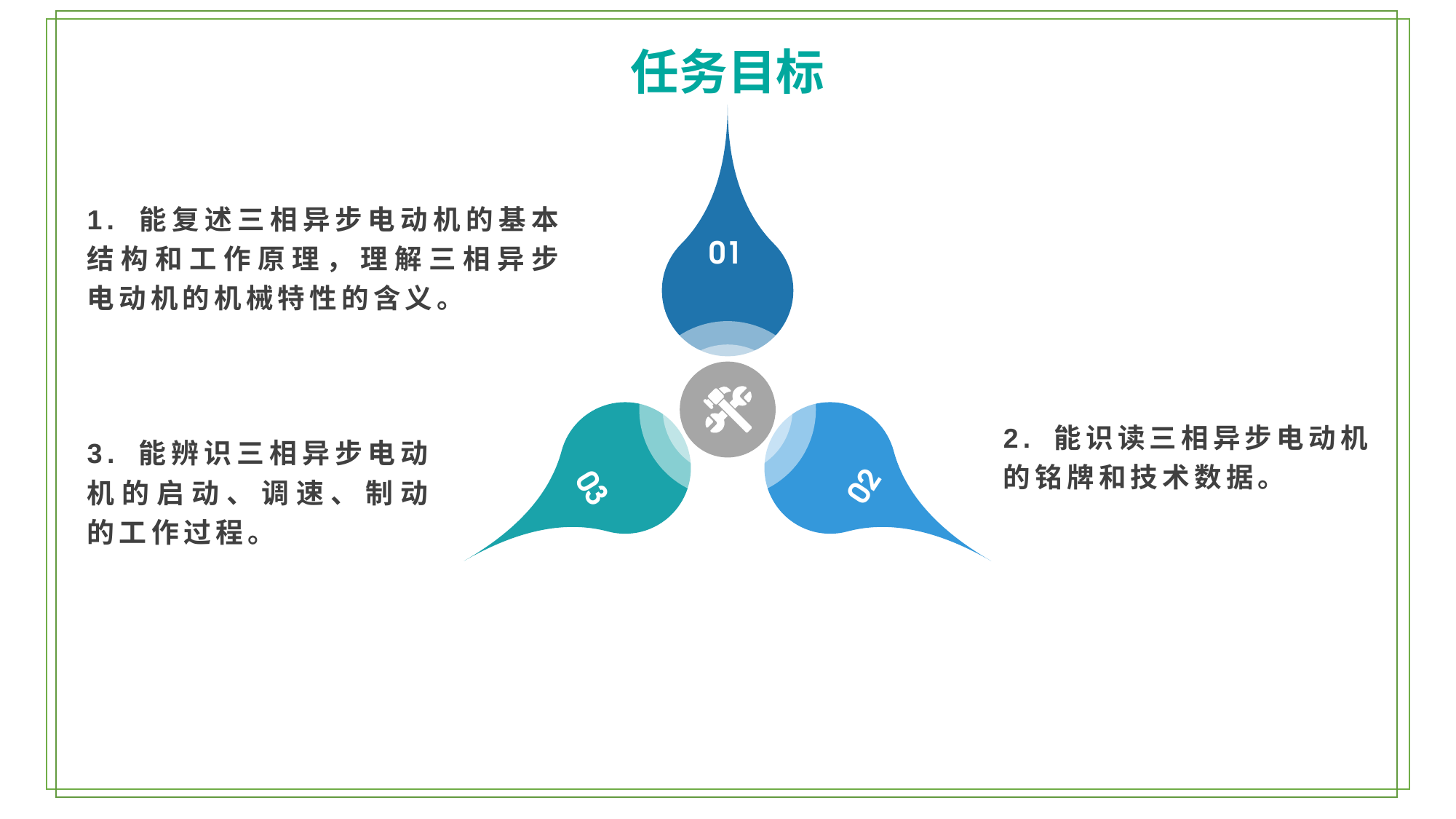

任务目标
1. 能复述三相异步电动机的基本结构和工作原理，理解三相异步电动机的机械特性的含义。

01

2. 能识读三相异步电动机的铭牌和技术数据。

3. 能辨识三相异步电动机的启动、调速、制动的工作过程。
02
03